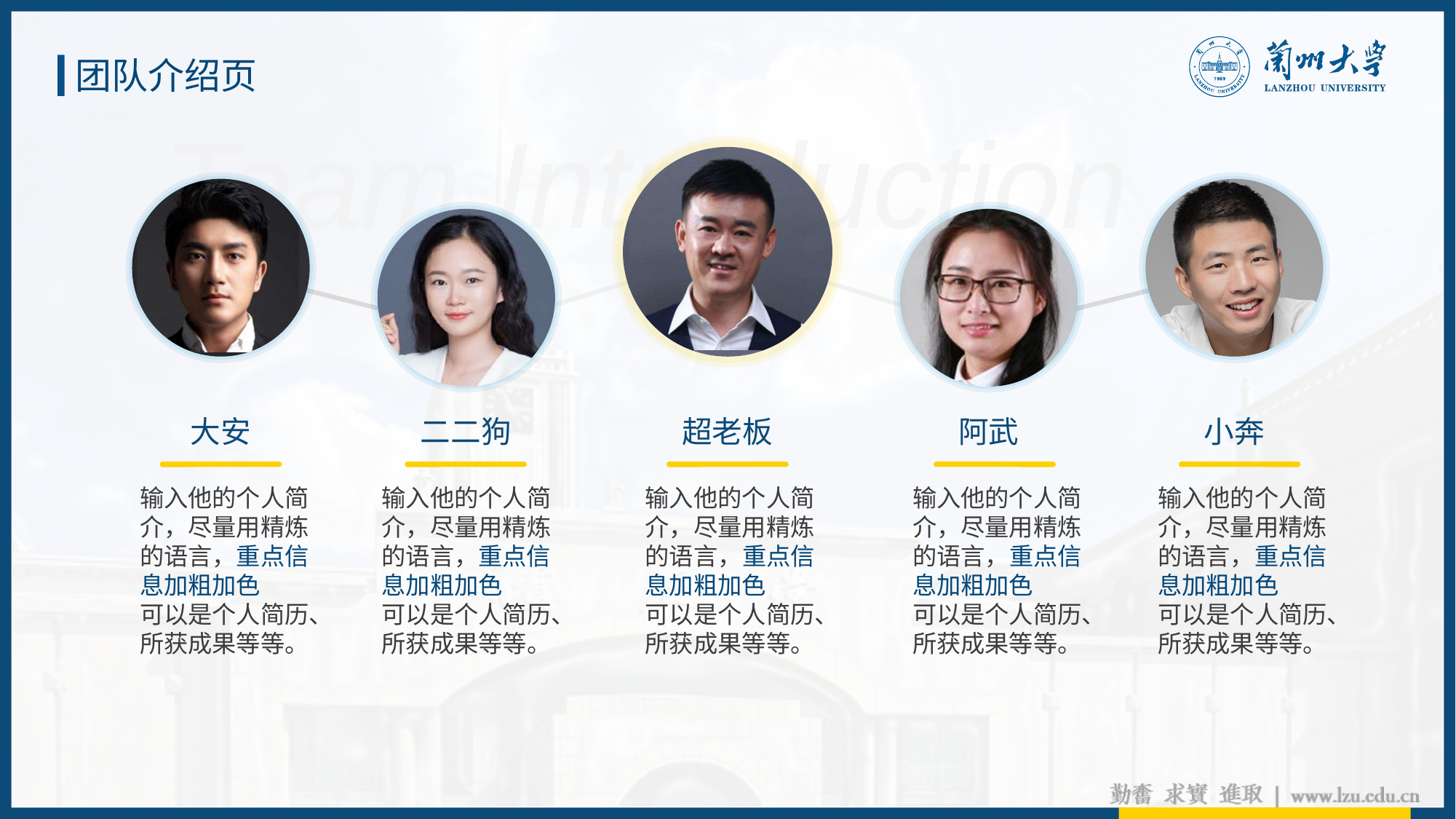

团队介绍页

Team Introduction

大安

输入他的个人简介，尽量用精炼的语言，重点信息加粗加色
可以是个人简历、所获成果等等。
二二狗

输入他的个人简介，尽量用精炼的语言，重点信息加粗加色
可以是个人简历、所获成果等等。
超老板

输入他的个人简介，尽量用精炼的语言，重点信息加粗加色
可以是个人简历、所获成果等等。
阿武

输入他的个人简介，尽量用精炼的语言，重点信息加粗加色
可以是个人简历、所获成果等等。
小奔

输入他的个人简介，尽量用精炼的语言，重点信息加粗加色
可以是个人简历、所获成果等等。